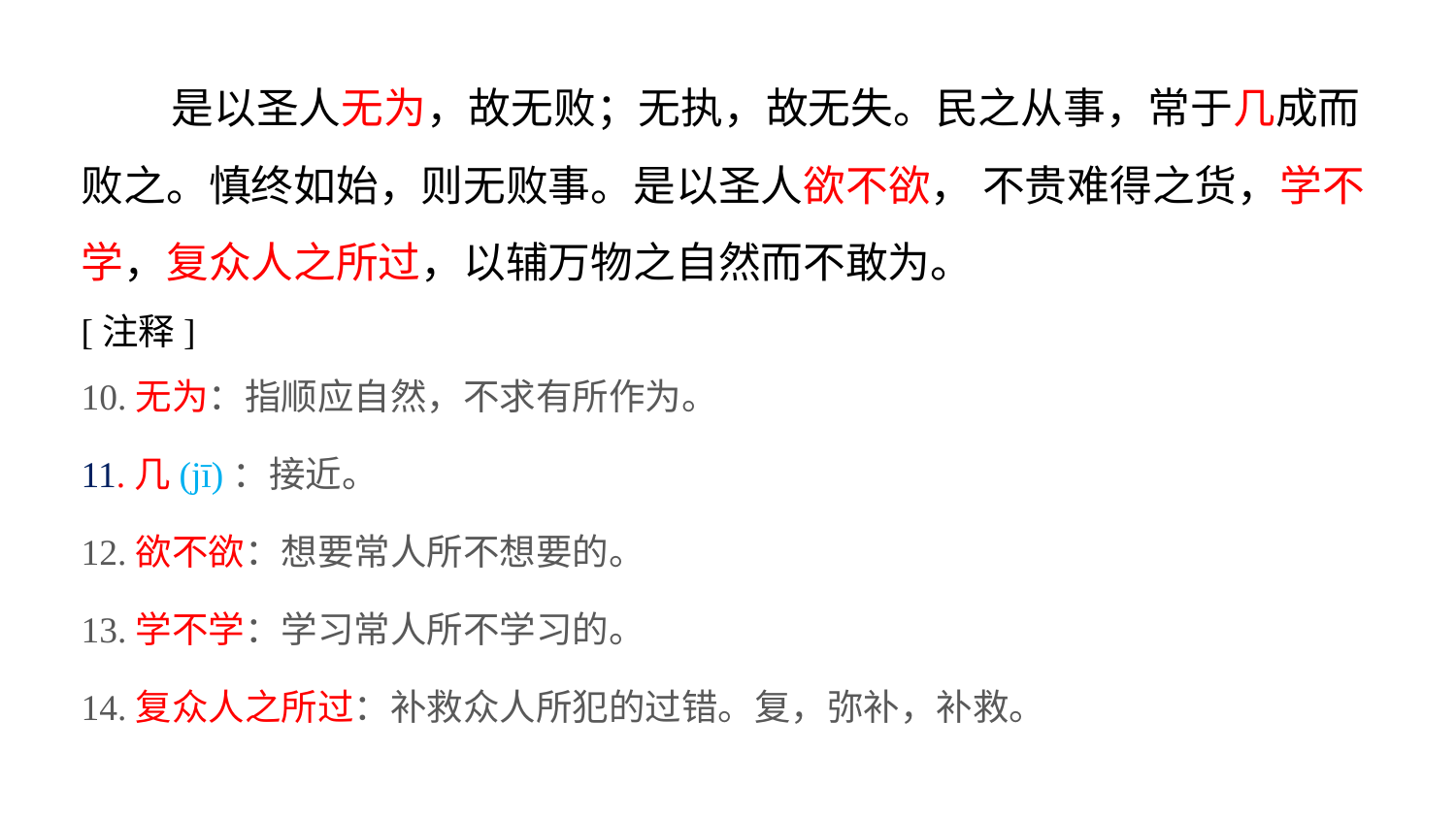

是以圣人无为，故无败；无执，故无失。民之从事，常于几成而败之。慎终如始，则无败事。是以圣人欲不欲， 不贵难得之货，学不学，复众人之所过，以辅万物之自然而不敢为。
[注释]
10.无为：指顺应自然，不求有所作为。
11.几(jī)：接近。
12.欲不欲：想要常人所不想要的。
13.学不学：学习常人所不学习的。
14.复众人之所过：补救众人所犯的过错。复，弥补，补救。